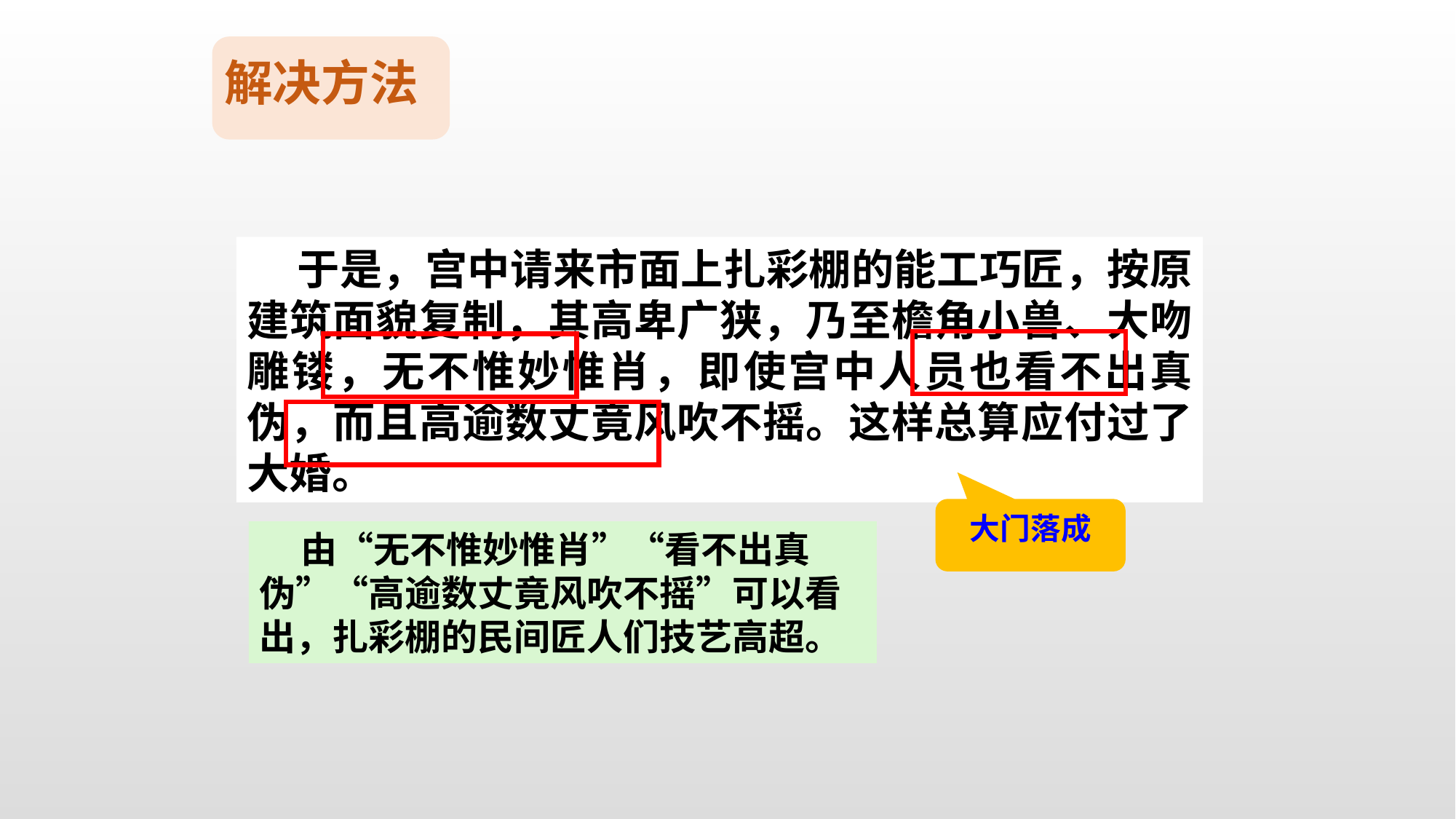

解决方法
    于是，宫中请来市面上扎彩棚的能工巧匠，按原建筑面貌复制，其高卑广狭，乃至檐角小兽、大吻雕镂，无不惟妙惟肖，即使宫中人员也看不出真伪，而且高逾数丈竟风吹不摇。这样总算应付过了大婚。

大门落成
    由“无不惟妙惟肖”“看不出真伪”“高逾数丈竟风吹不摇”可以看出，扎彩棚的民间匠人们技艺高超。